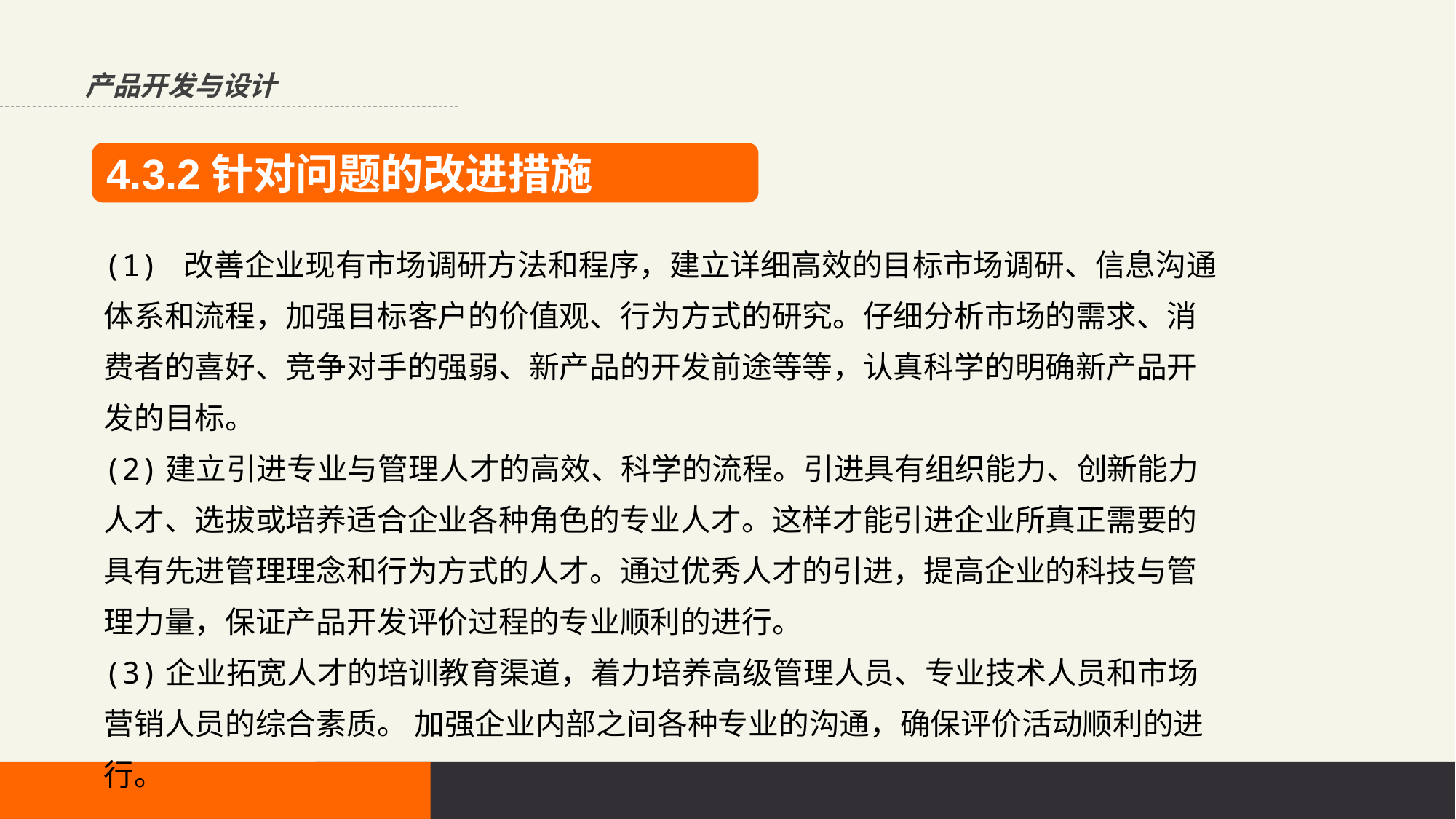

产品开发与设计
4.3.2针对问题的改进措施
(1) 改善企业现有市场调研方法和程序，建立详细高效的目标市场调研、信息沟通体系和流程，加强目标客户的价值观、行为方式的研究。仔细分析市场的需求、消费者的喜好、竞争对手的强弱、新产品的开发前途等等，认真科学的明确新产品开发的目标。
(2)建立引进专业与管理人才的高效、科学的流程。引进具有组织能力、创新能力人才、选拔或培养适合企业各种角色的专业人才。这样才能引进企业所真正需要的具有先进管理理念和行为方式的人才。通过优秀人才的引进，提高企业的科技与管理力量，保证产品开发评价过程的专业顺利的进行。
(3)企业拓宽人才的培训教育渠道，着力培养高级管理人员、专业技术人员和市场营销人员的综合素质。 加强企业内部之间各种专业的沟通，确保评价活动顺利的进行。